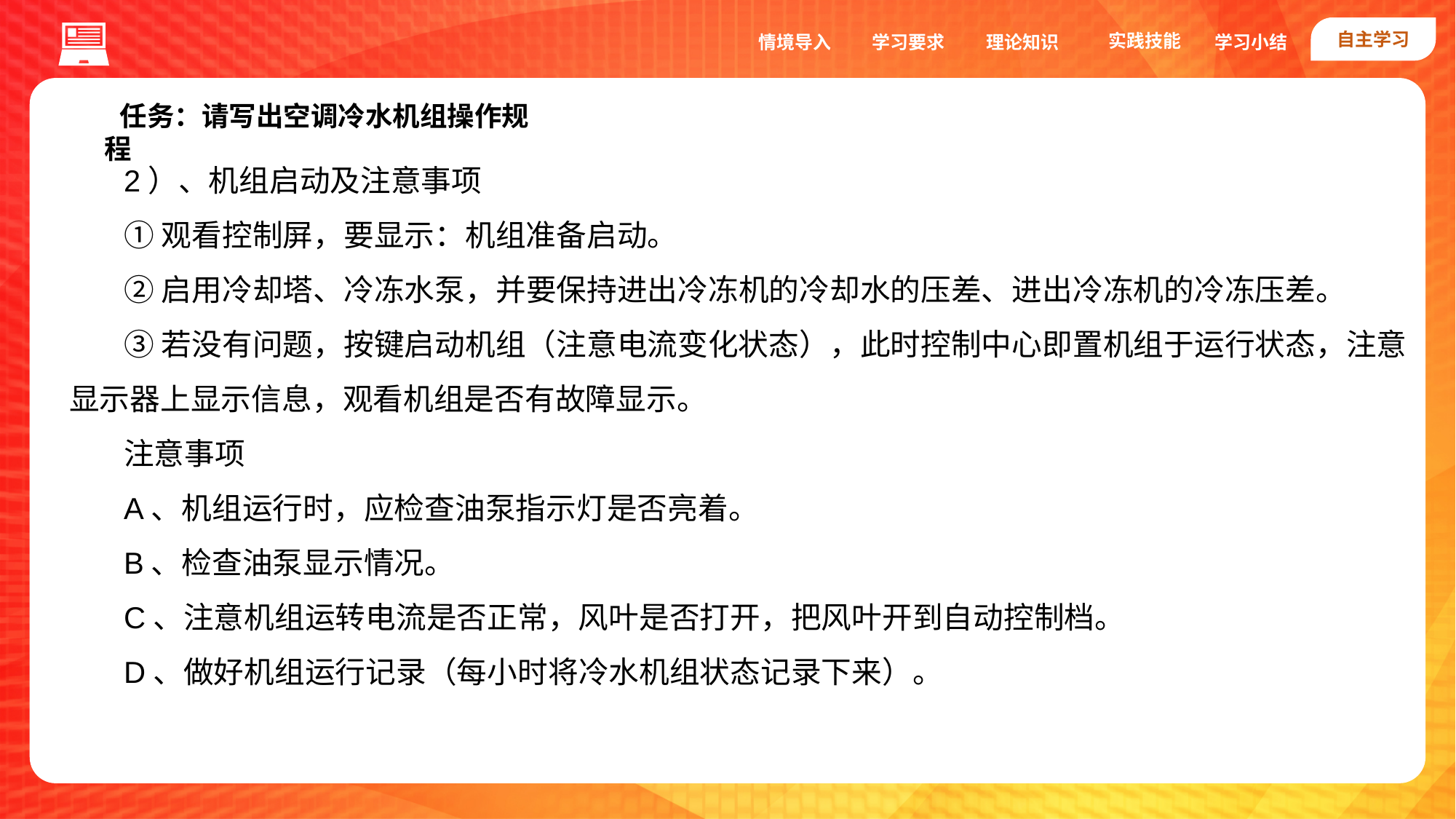

自主学习
实践技能
情境导入
学习要求
理论知识
学习小结

任务：请写出空调冷水机组操作规程
2）、机组启动及注意事项
①观看控制屏，要显示：机组准备启动。
②启用冷却塔、冷冻水泵，并要保持进出冷冻机的冷却水的压差、进出冷冻机的冷冻压差。
③若没有问题，按键启动机组（注意电流变化状态），此时控制中心即置机组于运行状态，注意显示器上显示信息，观看机组是否有故障显示。
注意事项
A、机组运行时，应检查油泵指示灯是否亮着。
B、检查油泵显示情况。
C、注意机组运转电流是否正常，风叶是否打开，把风叶开到自动控制档。
D、做好机组运行记录（每小时将冷水机组状态记录下来）。